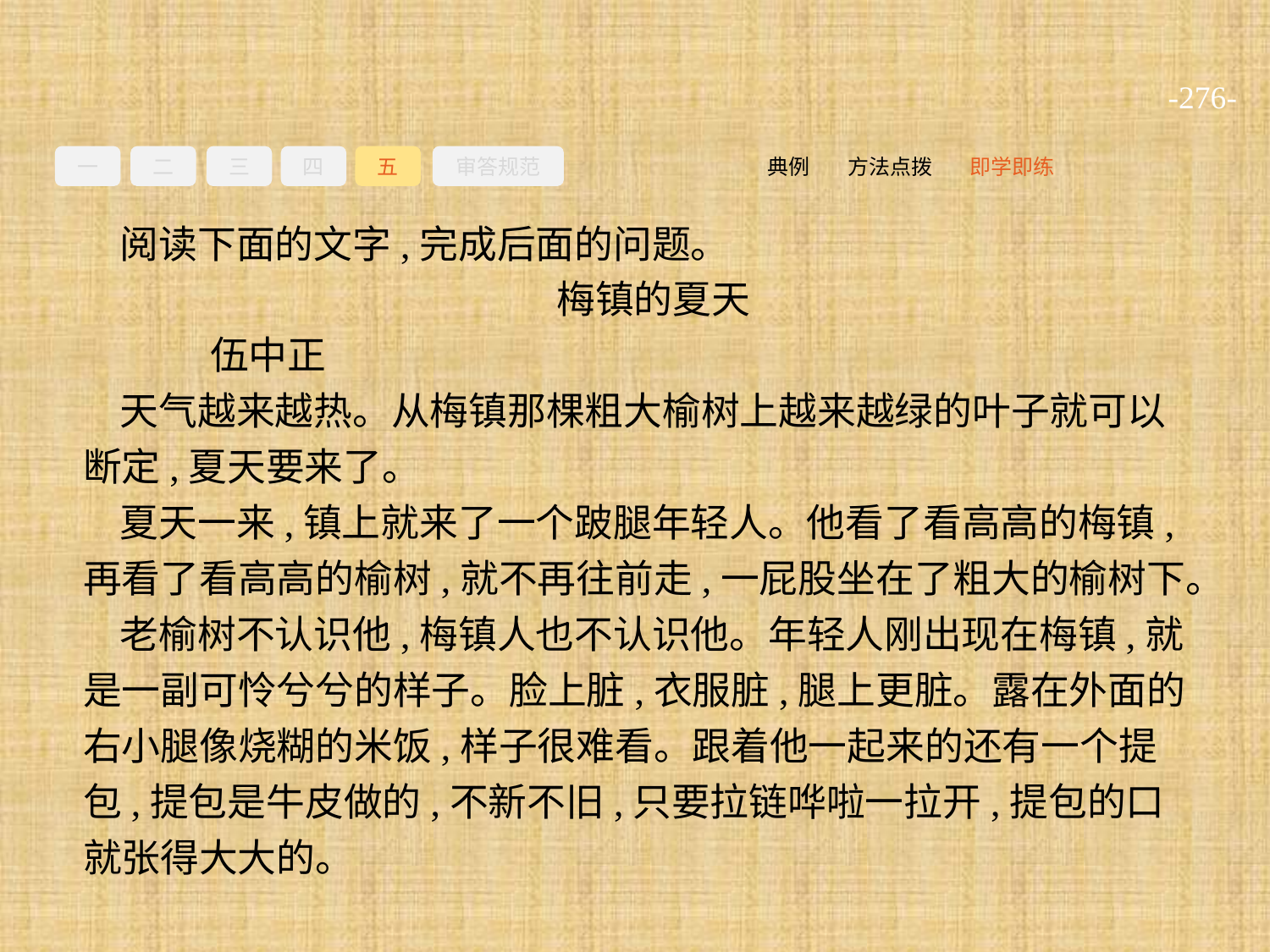

-276-
一
二
三
四
五
审答规范
即学即练
方法点拨
典例
阅读下面的文字,完成后面的问题。
梅镇的夏天
	伍中正
天气越来越热。从梅镇那棵粗大榆树上越来越绿的叶子就可以断定,夏天要来了。
夏天一来,镇上就来了一个跛腿年轻人。他看了看高高的梅镇,再看了看高高的榆树,就不再往前走,一屁股坐在了粗大的榆树下。
老榆树不认识他,梅镇人也不认识他。年轻人刚出现在梅镇,就是一副可怜兮兮的样子。脸上脏,衣服脏,腿上更脏。露在外面的右小腿像烧糊的米饭,样子很难看。跟着他一起来的还有一个提包,提包是牛皮做的,不新不旧,只要拉链哗啦一拉开,提包的口就张得大大的。